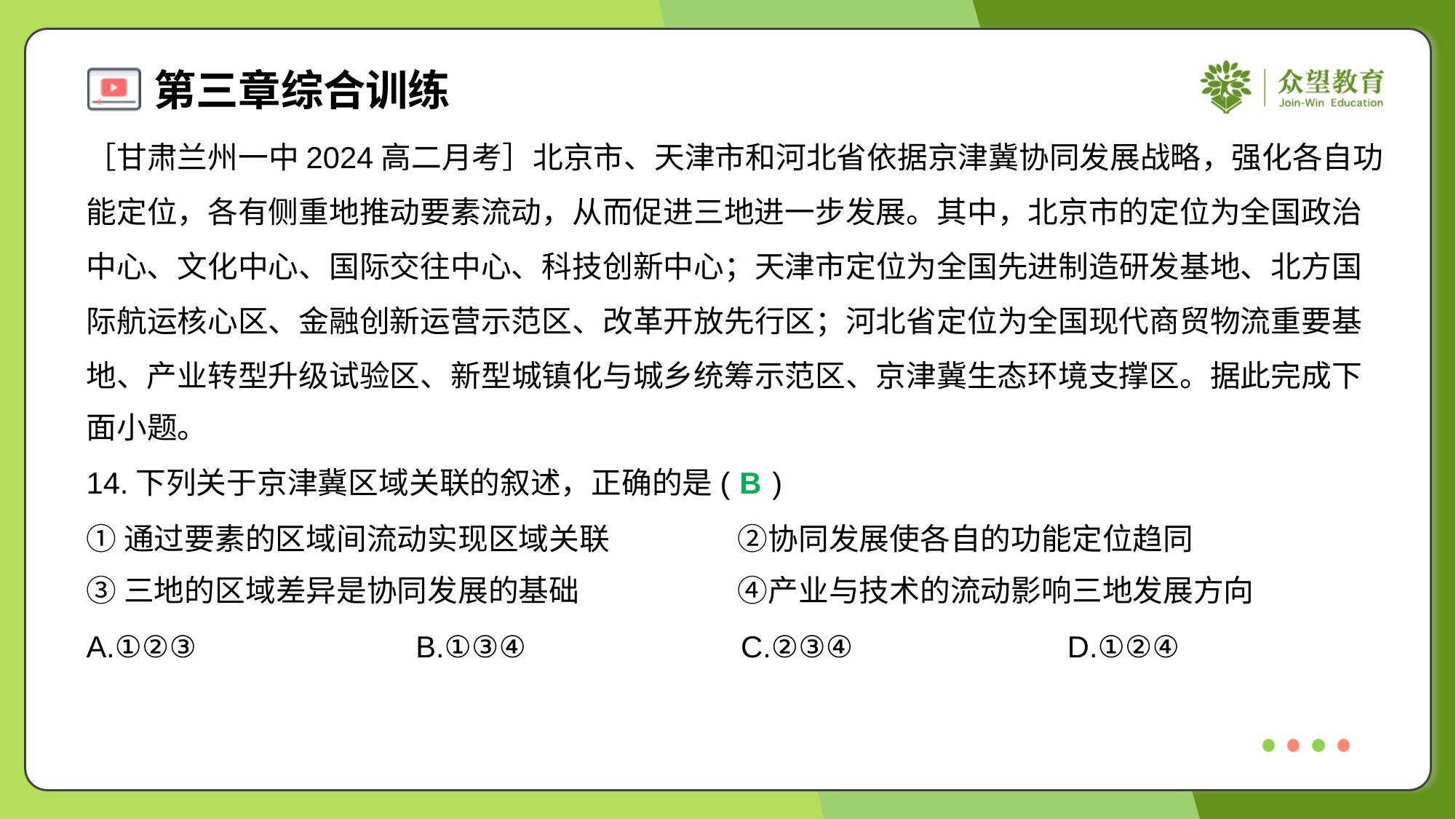

［甘肃兰州一中2024高二月考］北京市、天津市和河北省依据京津冀协同发展战略，强化各自功
能定位，各有侧重地推动要素流动，从而促进三地进一步发展。其中，北京市的定位为全国政治
中心、文化中心、国际交往中心、科技创新中心；天津市定位为全国先进制造研发基地、北方国
际航运核心区、金融创新运营示范区、改革开放先行区；河北省定位为全国现代商贸物流重要基
地、产业转型升级试验区、新型城镇化与城乡统筹示范区、京津冀生态环境支撑区。据此完成下
面小题。
14.下列关于京津冀区域关联的叙述，正确的是(     )
B
①通过要素的区域间流动实现区域关联	②协同发展使各自的功能定位趋同
③三地的区域差异是协同发展的基础	④产业与技术的流动影响三地发展方向
A.①②③	B.①③④	C.②③④	D.①②④